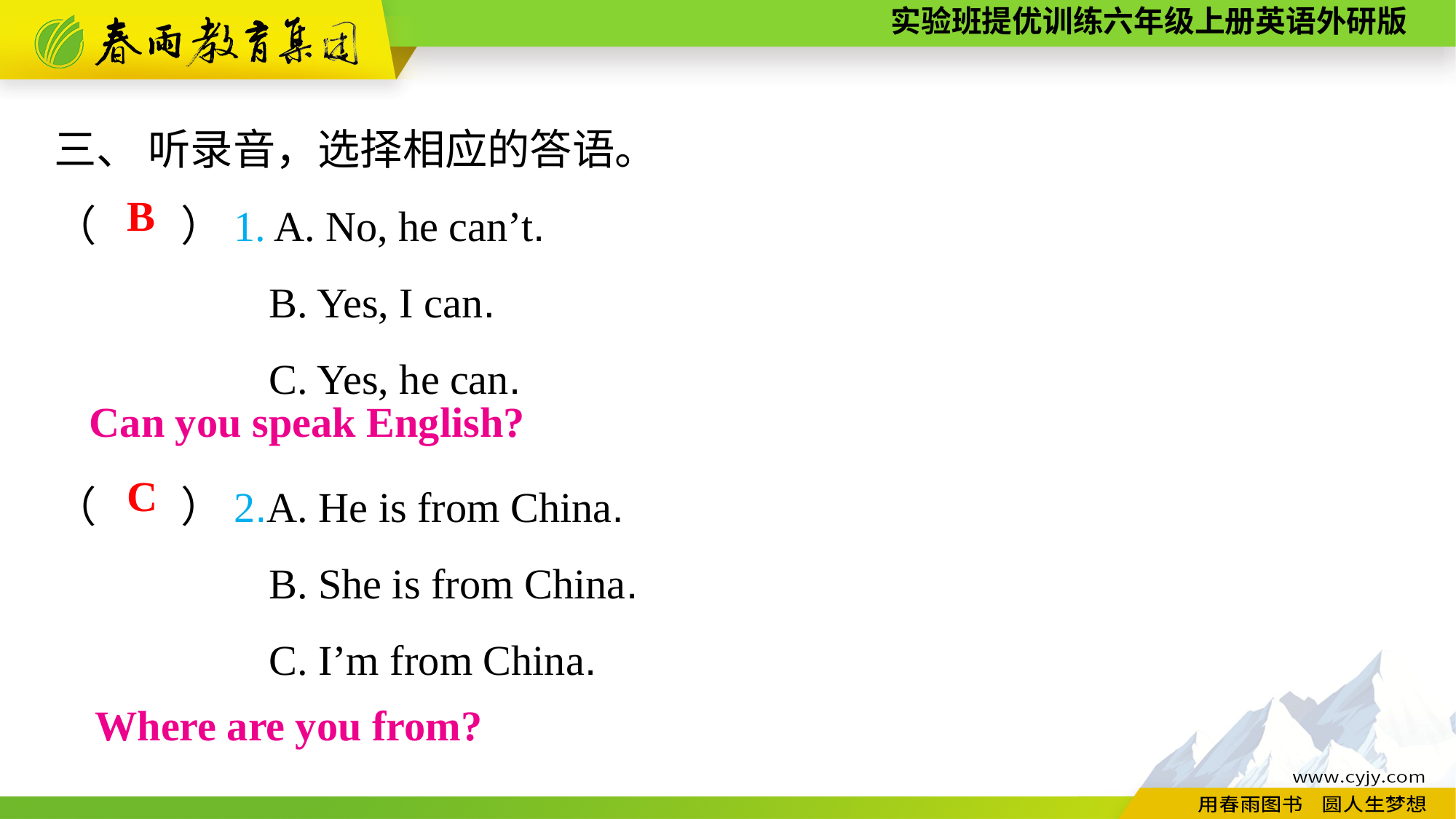

三、 听录音，选择相应的答语。
（　　）1. A. No, he can’t.
B. Yes, I can.
C. Yes, he can.
B
Can you speak English?
（　　）2.A. He is from China.
B. She is from China.
C. I’m from China.
C
Where are you from?